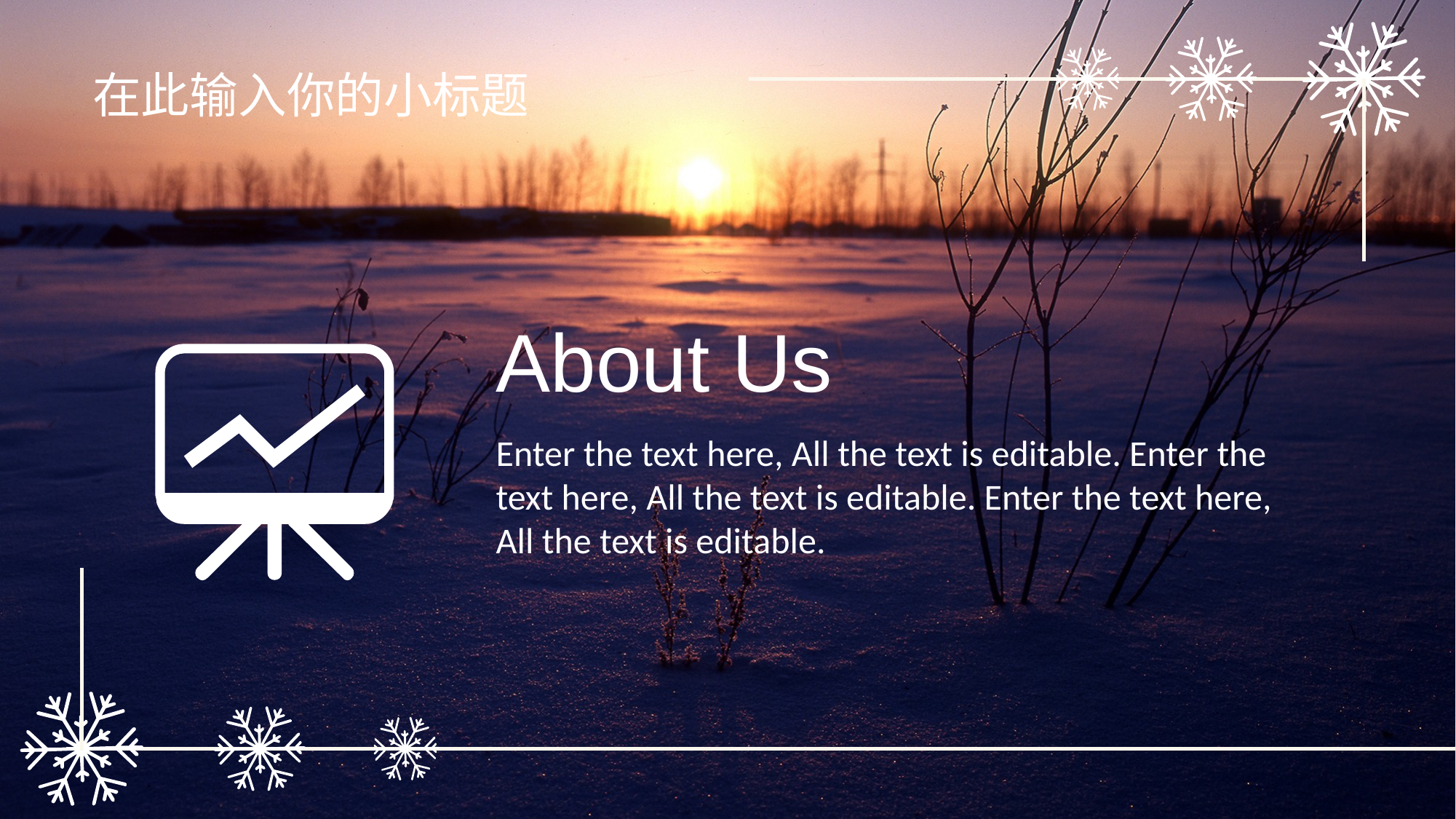

在此输入你的小标题
About Us

Enter the text here, All the text is editable. Enter the text here, All the text is editable. Enter the text here, All the text is editable.